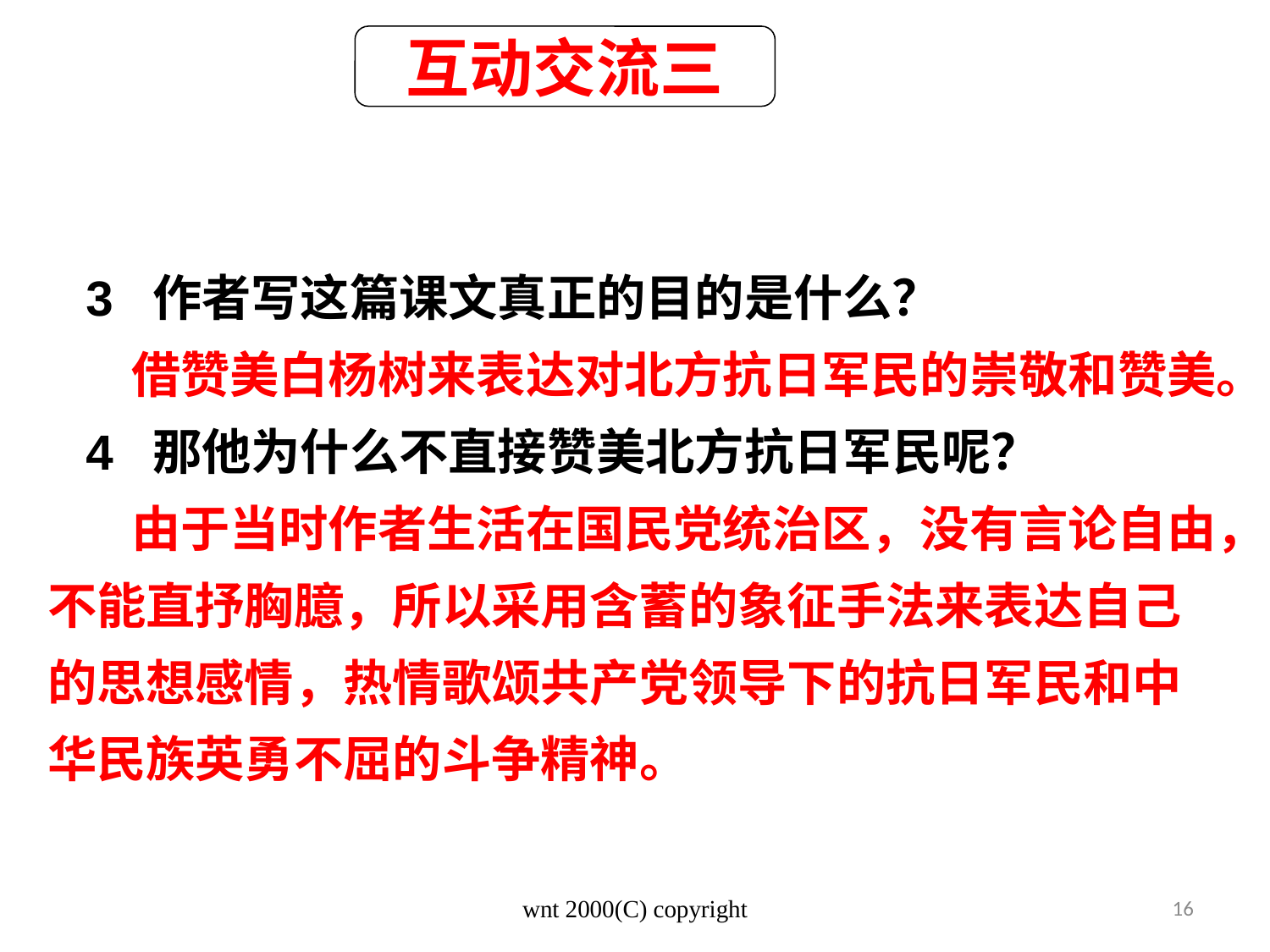

互动交流三
3  作者写这篇课文真正的目的是什么？
   借赞美白杨树来表达对北方抗日军民的崇敬和赞美。
4  那他为什么不直接赞美北方抗日军民呢？
   由于当时作者生活在国民党统治区，没有言论自由，不能直抒胸臆，所以采用含蓄的象征手法来表达自己的思想感情，热情歌颂共产党领导下的抗日军民和中华民族英勇不屈的斗争精神。
wnt 2000(C) copyright
16